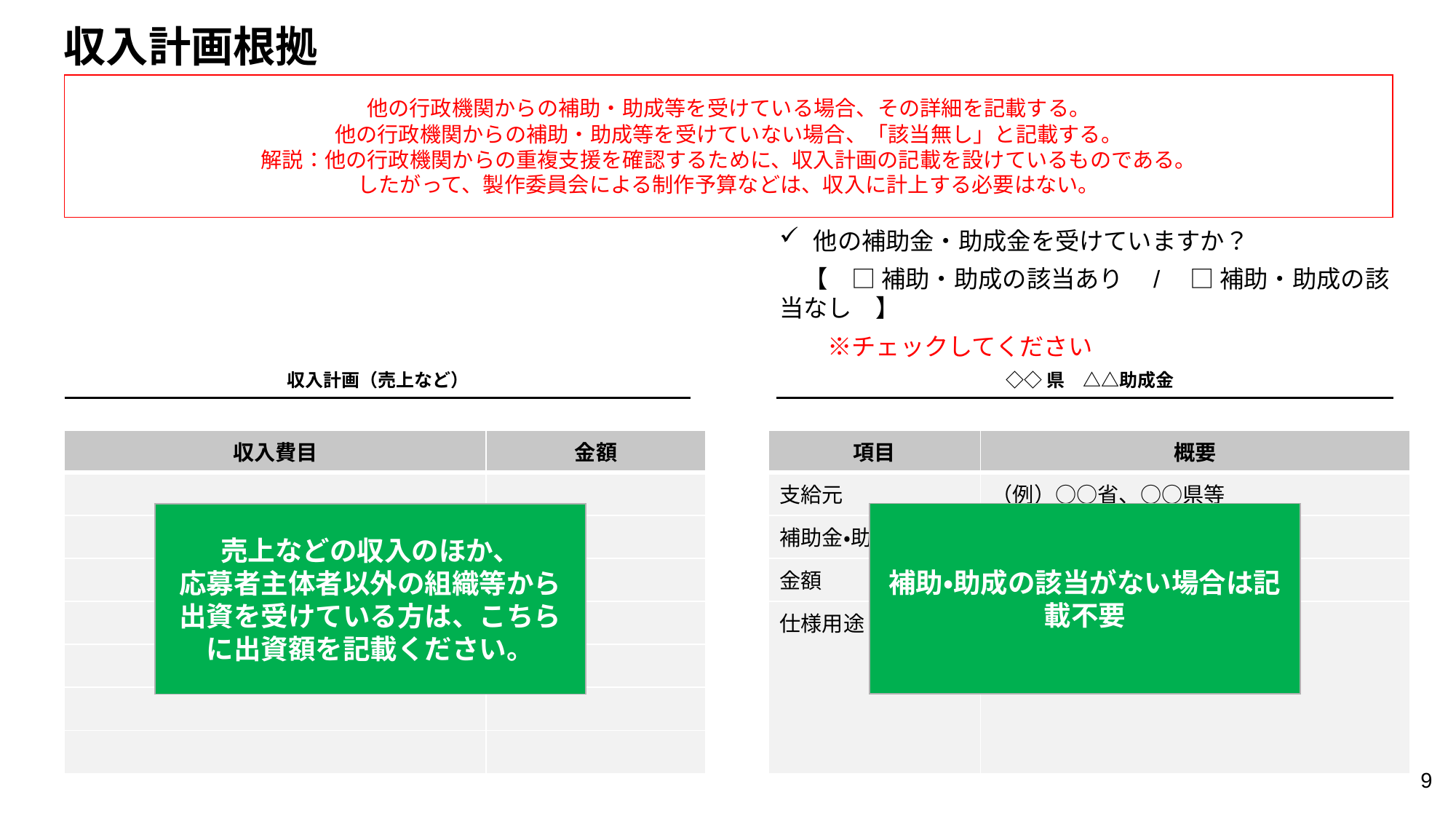

# 収入計画根拠
他の行政機関からの補助・助成等を受けている場合、その詳細を記載する。
他の行政機関からの補助・助成等を受けていない場合、「該当無し」と記載する。
解説：他の行政機関からの重複支援を確認するために、収入計画の記載を設けているものである。
したがって、製作委員会による制作予算などは、収入に計上する必要はない。
他の補助金・助成金を受けていますか？
　【　□ 補助・助成の該当あり　/　□ 補助・助成の該当なし　】
　　※チェックしてください
収入計画（売上など）
◇◇県　△△助成金
| 収入費目 | 金額 |
| --- | --- |
|  |  |
|  |  |
|  |  |
|  |  |
|  |  |
|  |  |
|  |  |
| 項目 | 概要 |
| --- | --- |
| 支給元 | （例）○○省、○○県等 |
| 補助金・助成金名 |  |
| 金額 |  |
| 仕様用途 |  |
補助・助成の該当がない場合は記載不要
売上などの収入のほか、
応募者主体者以外の組織等から出資を受けている方は、こちらに出資額を記載ください。
9